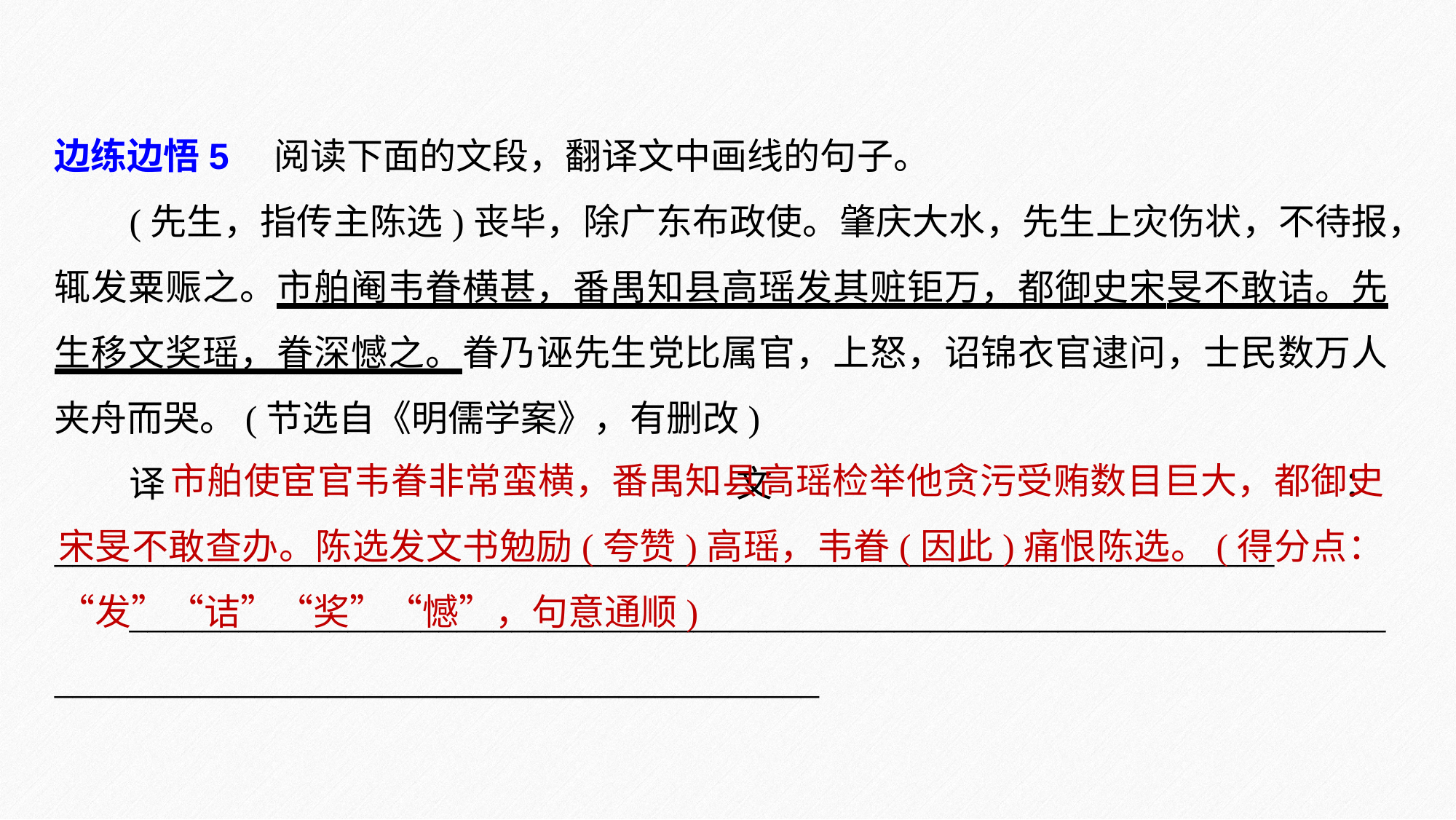

边练边悟5　阅读下面的文段，翻译文中画线的句子。
(先生，指传主陈选)丧毕，除广东布政使。肇庆大水，先生上灾伤状，不待报，辄发粟赈之。市舶阉韦眷横甚，番禺知县高瑶发其赃钜万，都御史宋旻不敢诘。先生移文奖瑶，眷深憾之。眷乃诬先生党比属官，上怒，诏锦衣官逮问，士民数万人夹舟而哭。(节选自《明儒学案》，有删改)
译文：___________________________________________________________________
_______________________________________________________________________________________________________________
            市舶使宦官韦眷非常蛮横，番禺知县高瑶检举他贪污受贿数目巨大，都御史宋旻不敢查办。陈选发文书勉励(夸赞)高瑶，韦眷(因此)痛恨陈选。(得分点：“发”“诘”“奖”“憾”，句意通顺)